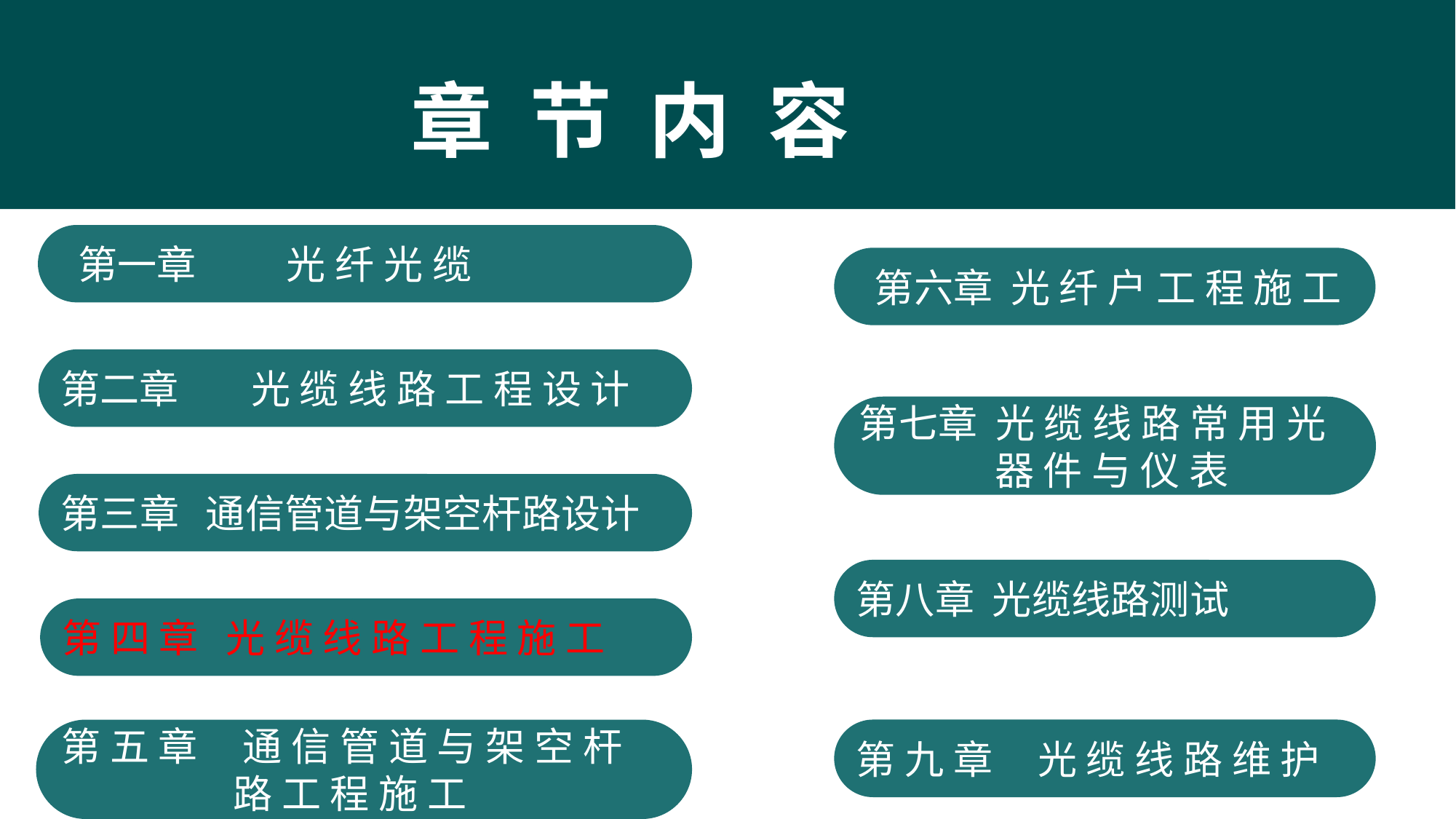

章  节  内  容
 第一章     光纤光缆
 第六章  光纤户工程施工
第二章    光缆线路工程设计
第七章  光缆线路常用光
       器件与仪表
第三章   通信管道与架空杆路设计
第八章  光缆线路测试
第四章 光缆线路工程施工
第五章  通信管道与架空杆
         路工程施工
第九章  光缆线路维护